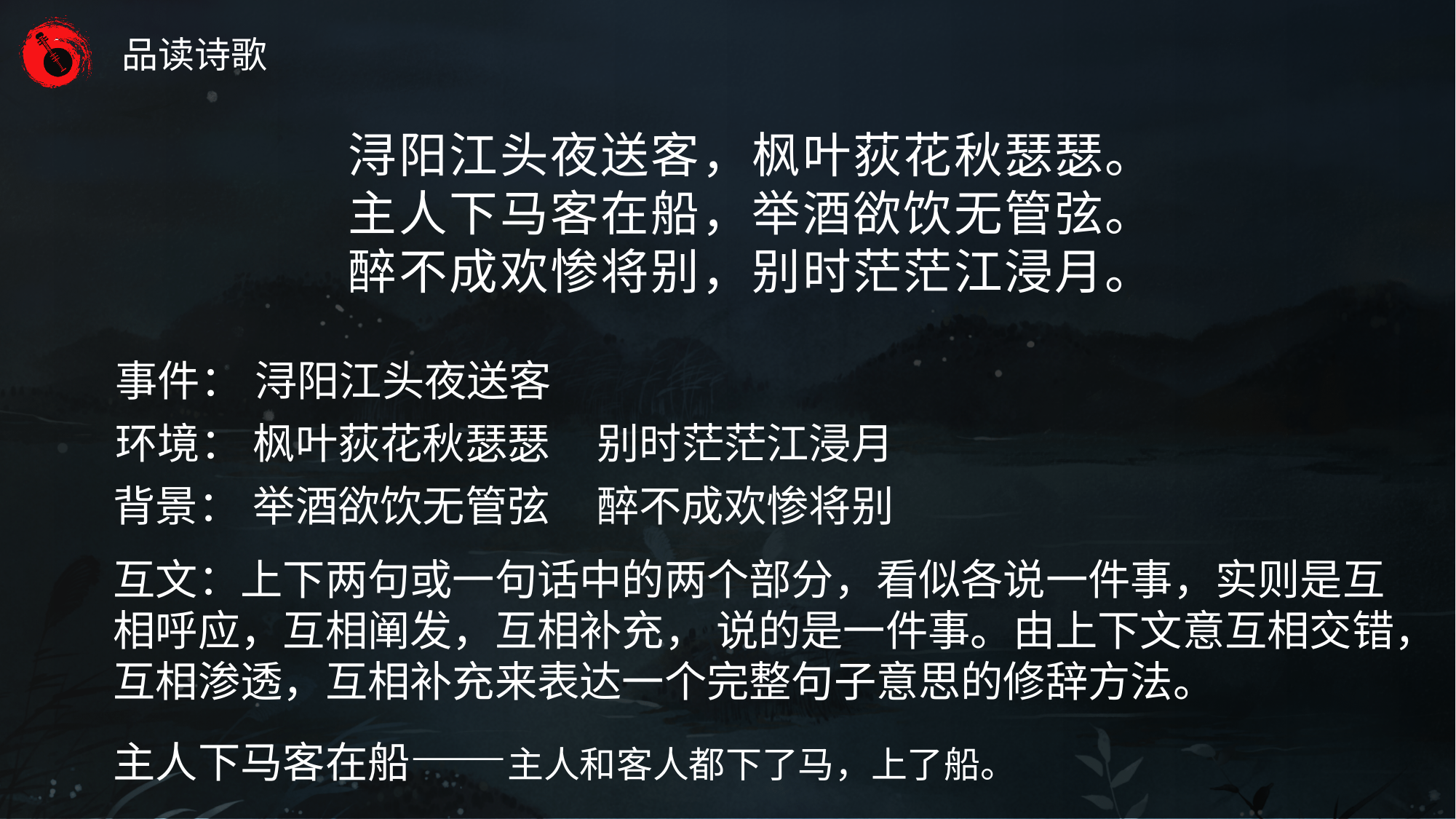

浔阳江头夜送客，枫叶荻花秋瑟瑟。
主人下马客在船，举酒欲饮无管弦。
醉不成欢惨将别，别时茫茫江浸月。
事件：
浔阳江头夜送客
环境：
枫叶荻花秋瑟瑟     别时茫茫江浸月
背景：
举酒欲饮无管弦     醉不成欢惨将别
互文：上下两句或一句话中的两个部分，看似各说一件事，实则是互相呼应，互相阐发，互相补充， 说的是一件事。由上下文意互相交错，互相渗透，互相补充来表达一个完整句子意思的修辞方法。
主人下马客在船——主人和客人都下了马，上了船。